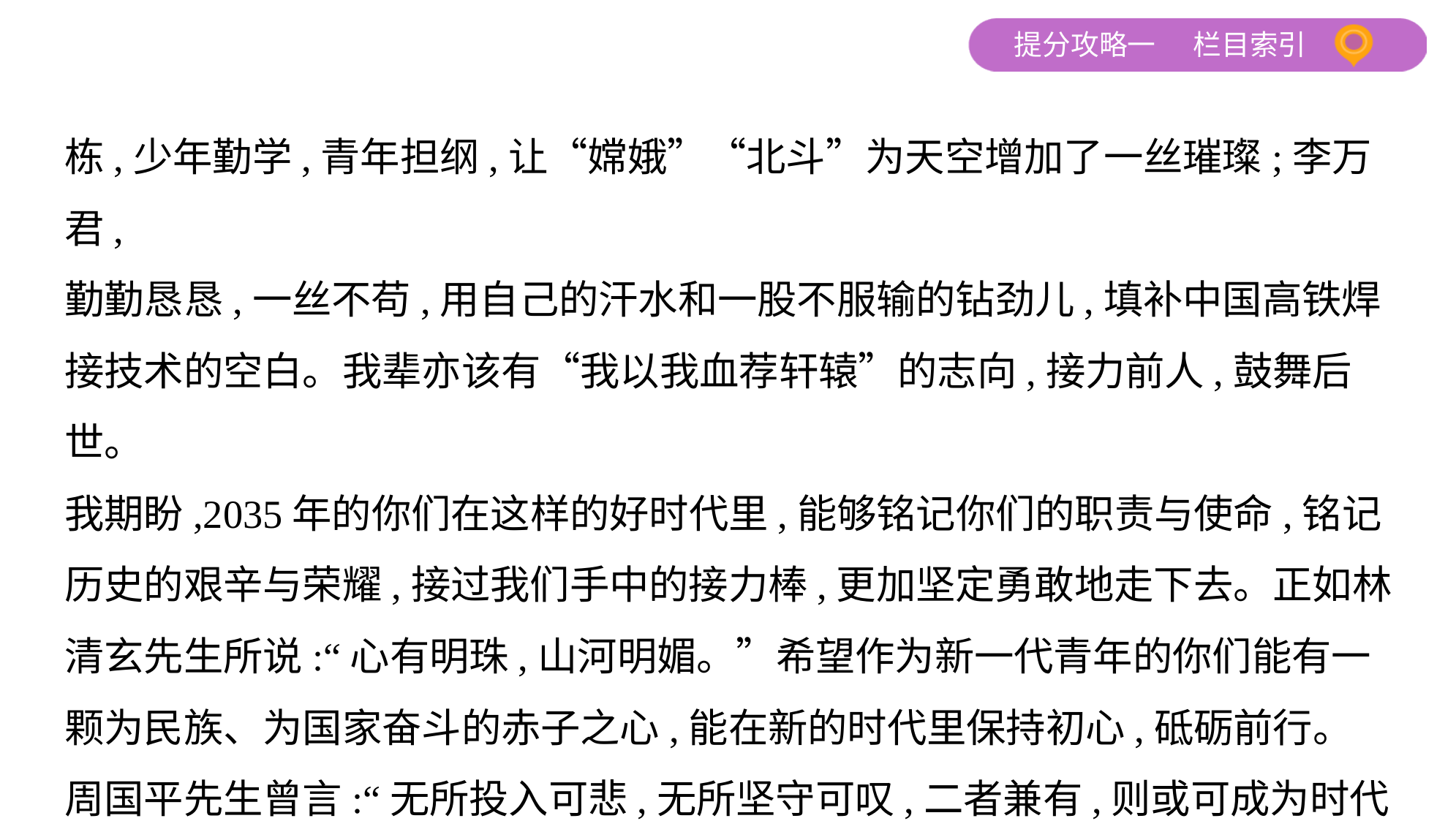

栋,少年勤学,青年担纲,让“嫦娥”“北斗”为天空增加了一丝璀璨;李万君,
勤勤恳恳,一丝不苟,用自己的汗水和一股不服输的钻劲儿,填补中国高铁焊
接技术的空白。我辈亦该有“我以我血荐轩辕”的志向,接力前人,鼓舞后
世。
我期盼,2035年的你们在这样的好时代里,能够铭记你们的职责与使命,铭记
历史的艰辛与荣耀,接过我们手中的接力棒,更加坚定勇敢地走下去。正如林
清玄先生所说:“心有明珠,山河明媚。”希望作为新一代青年的你们能有一
颗为民族、为国家奋斗的赤子之心,能在新的时代里保持初心,砥砺前行。
周国平先生曾言:“无所投入可悲,无所坚守可叹,二者兼有,则或可成为时代